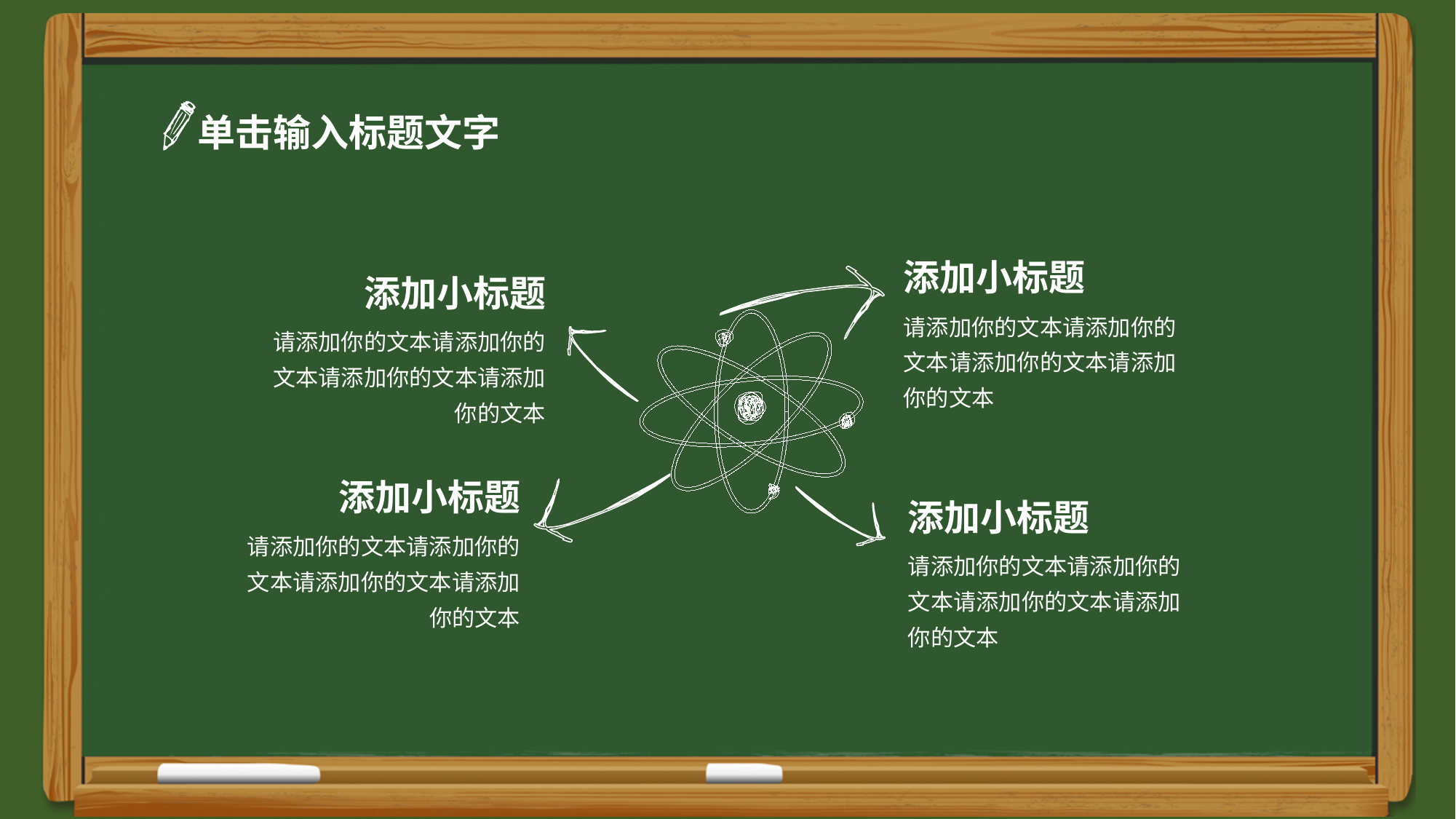

单击输入标题文字
添加小标题

添加小标题
请添加你的文本请添加你的文本请添加你的文本请添加你的文本

请添加你的文本请添加你的文本请添加你的文本请添加你的文本

添加小标题

添加小标题

请添加你的文本请添加你的文本请添加你的文本请添加你的文本
请添加你的文本请添加你的文本请添加你的文本请添加你的文本